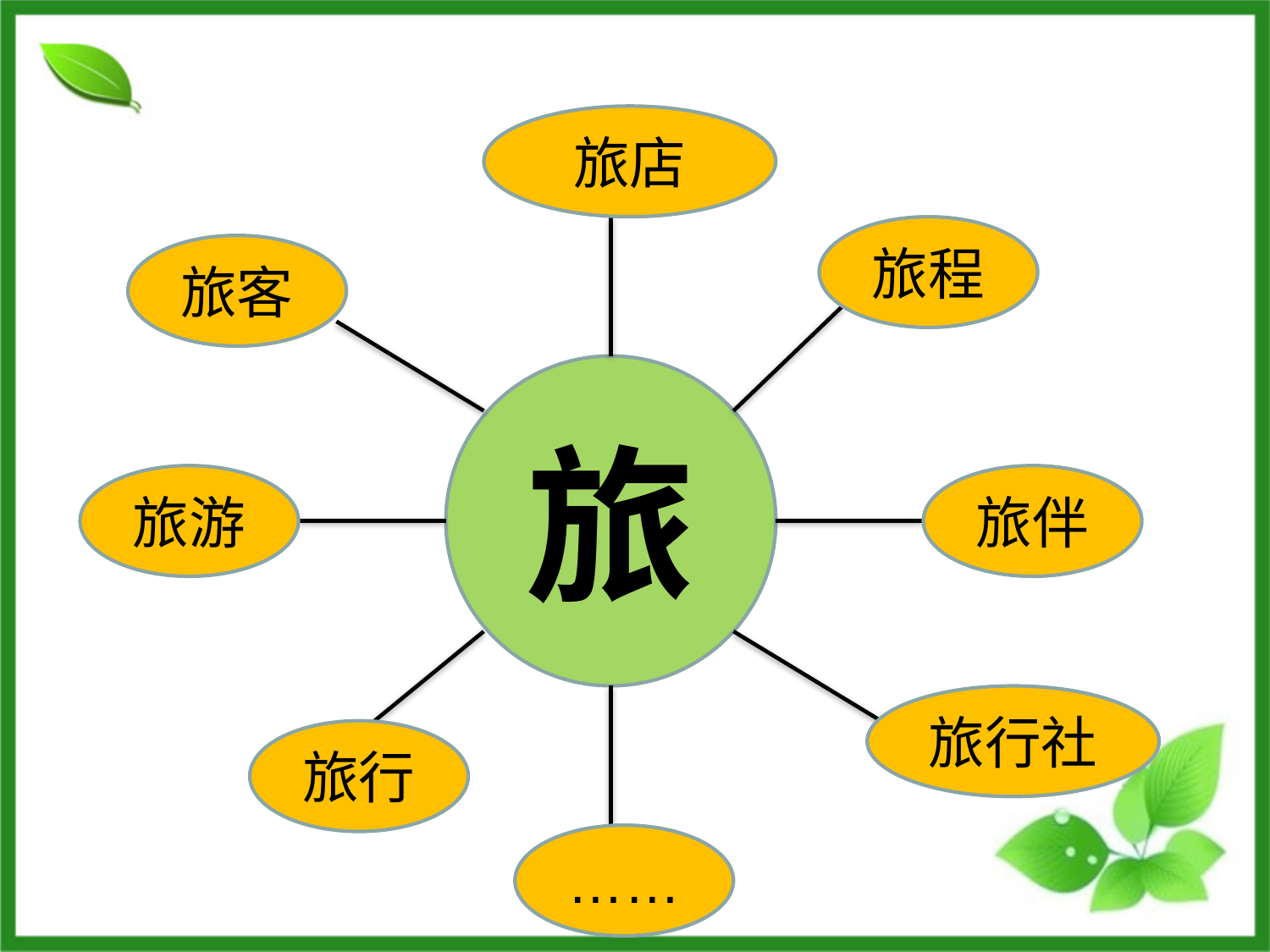

旅店
旅程
旅客
旅
旅游
旅伴
旅行社
旅行
……